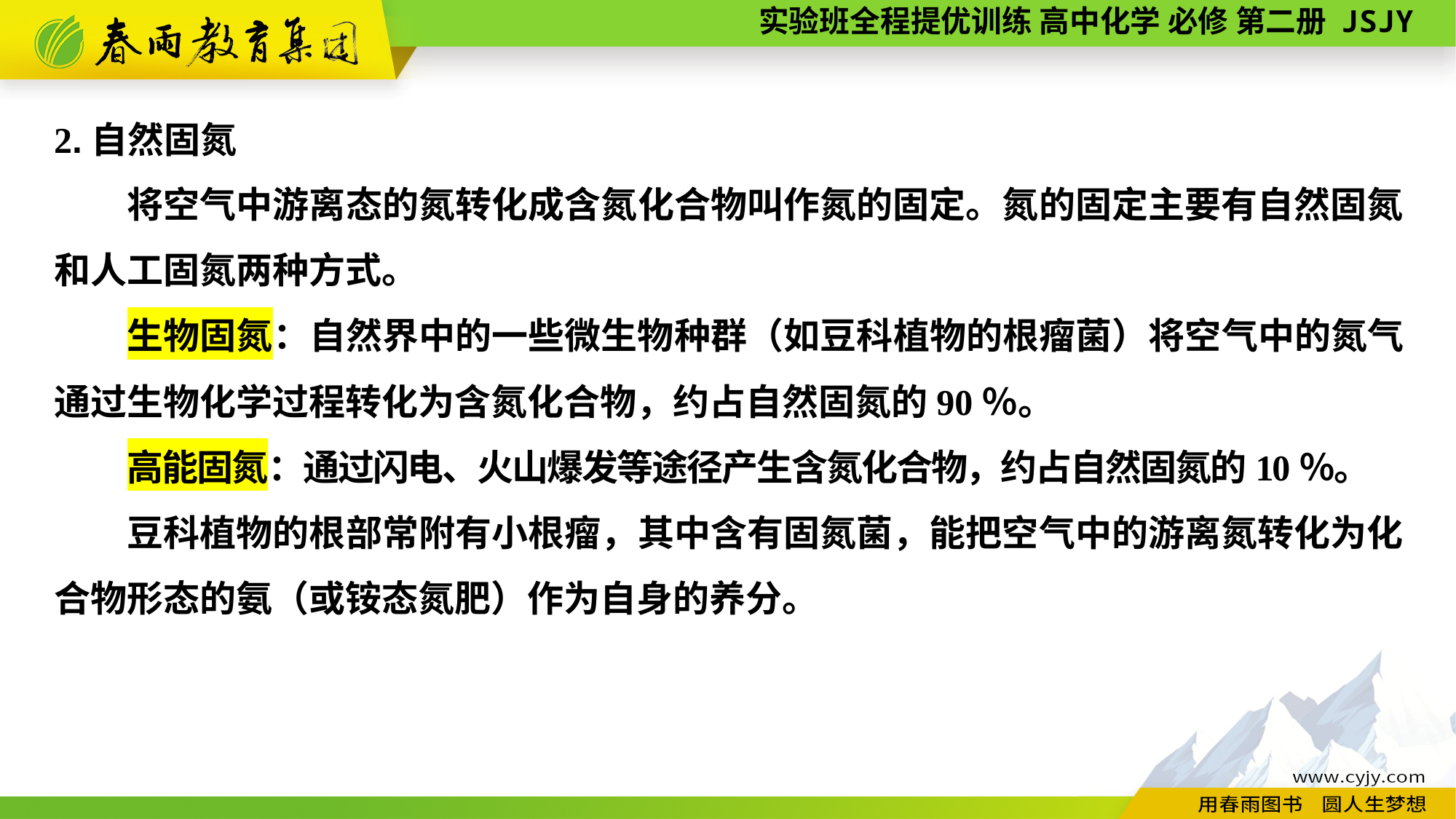

2.自然固氮
将空气中游离态的氮转化成含氮化合物叫作氮的固定。氮的固定主要有自然固氮和人工固氮两种方式。
生物固氮：自然界中的一些微生物种群（如豆科植物的根瘤菌）将空气中的氮气通过生物化学过程转化为含氮化合物，约占自然固氮的90％。
高能固氮：通过闪电、火山爆发等途径产生含氮化合物，约占自然固氮的10％。
豆科植物的根部常附有小根瘤，其中含有固氮菌，能把空气中的游离氮转化为化合物形态的氨（或铵态氮肥）作为自身的养分。